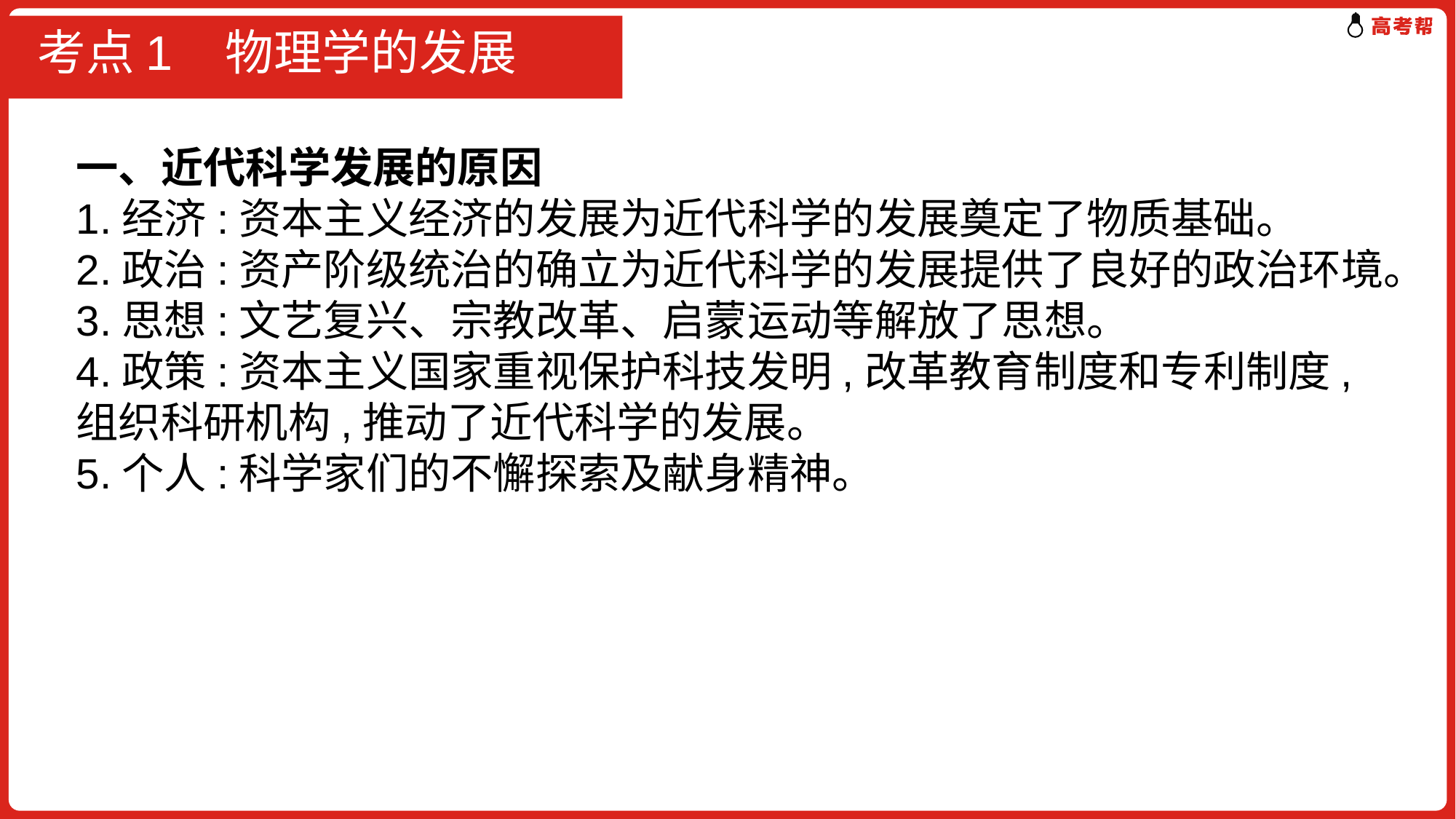

# 考点1   物理学的发展
一、近代科学发展的原因
1.经济:资本主义经济的发展为近代科学的发展奠定了物质基础。
2.政治:资产阶级统治的确立为近代科学的发展提供了良好的政治环境。
3.思想:文艺复兴、宗教改革、启蒙运动等解放了思想。
4.政策:资本主义国家重视保护科技发明,改革教育制度和专利制度,组织科研机构,推动了近代科学的发展。
5.个人:科学家们的不懈探索及献身精神。